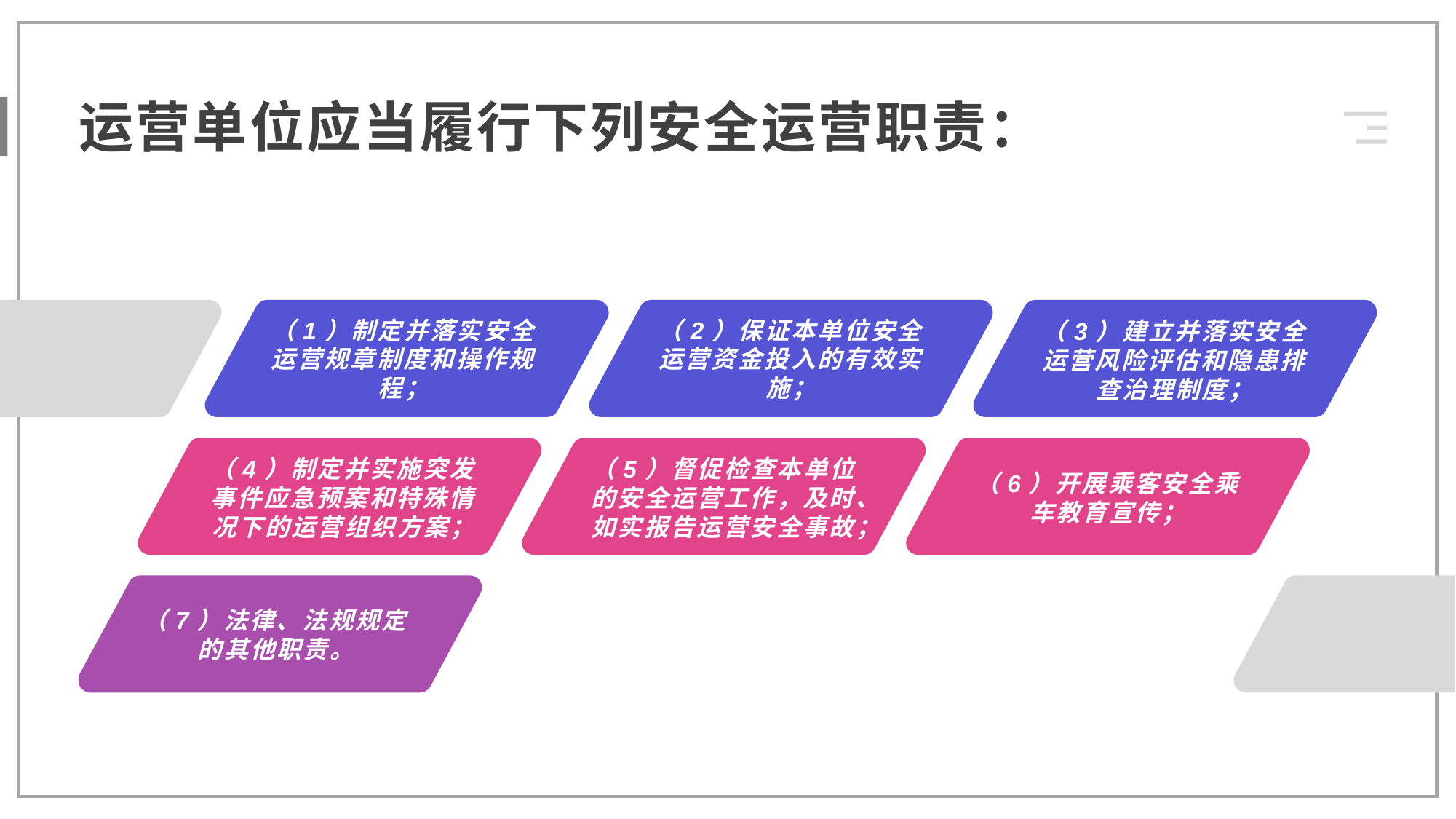

运营单位应当履行下列安全运营职责：

（3）建立并落实安全运营风险评估和隐患排查治理制度；
（1）制定并落实安全运营规章制度和操作规程；
（2）保证本单位安全运营资金投入的有效实施；

（5）督促检查本单位的安全运营工作，及时、如实报告运营安全事故；
（4）制定并实施突发事件应急预案和特殊情况下的运营组织方案；
（6）开展乘客安全乘车教育宣传；

（7）法律、法规规定的其他职责。